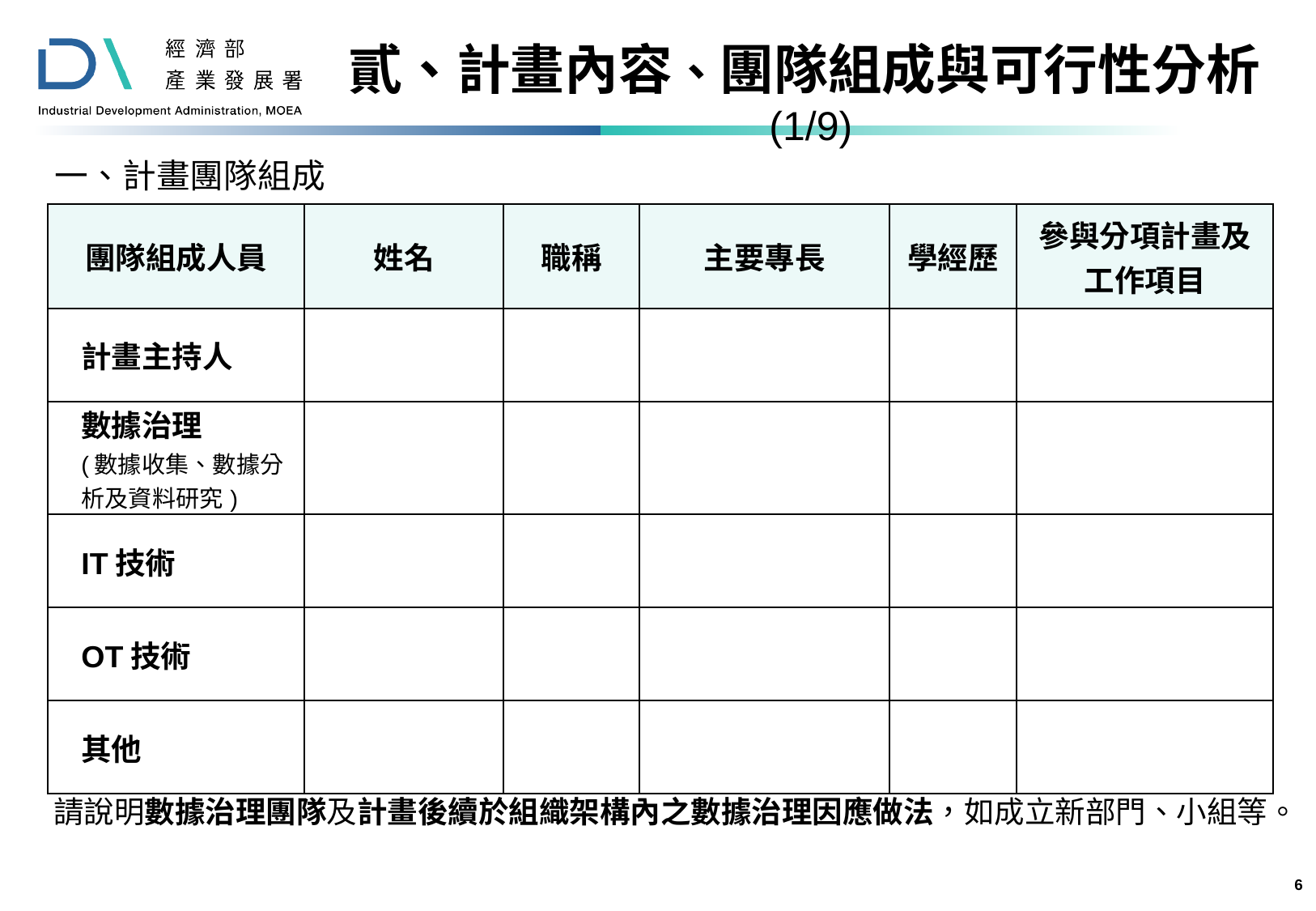

貳、計畫內容、團隊組成與可行性分析(1/9)
一、計畫團隊組成
| 團隊組成人員 | 姓名 | 職稱 | 主要專長 | 學經歷 | 參與分項計畫及 工作項目 |
| --- | --- | --- | --- | --- | --- |
| 計畫主持人 |  |  |  |  |  |
| 數據治理 (數據收集、數據分析及資料研究) |  |  |  |  |  |
| IT技術 |  |  |  |  |  |
| OT技術 |  |  |  |  |  |
| 其他 |  |  |  |  |  |
請說明數據治理團隊及計畫後續於組織架構內之數據治理因應做法，如成立新部門、小組等。
6